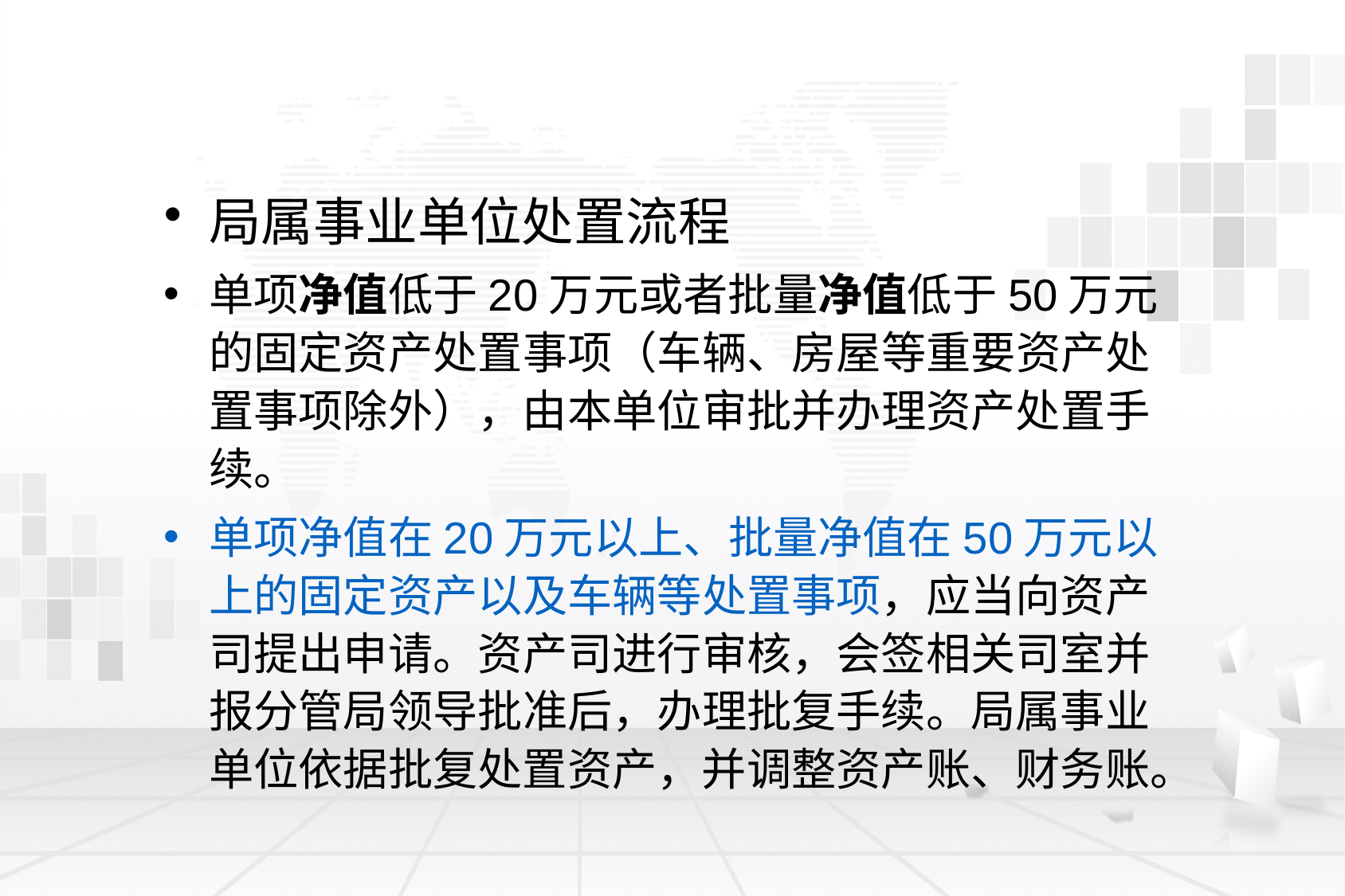

局属事业单位处置流程
单项净值低于20万元或者批量净值低于50万元的固定资产处置事项（车辆、房屋等重要资产处置事项除外），由本单位审批并办理资产处置手续。
单项净值在20万元以上、批量净值在50万元以上的固定资产以及车辆等处置事项，应当向资产司提出申请。资产司进行审核，会签相关司室并报分管局领导批准后，办理批复手续。局属事业单位依据批复处置资产，并调整资产账、财务账。